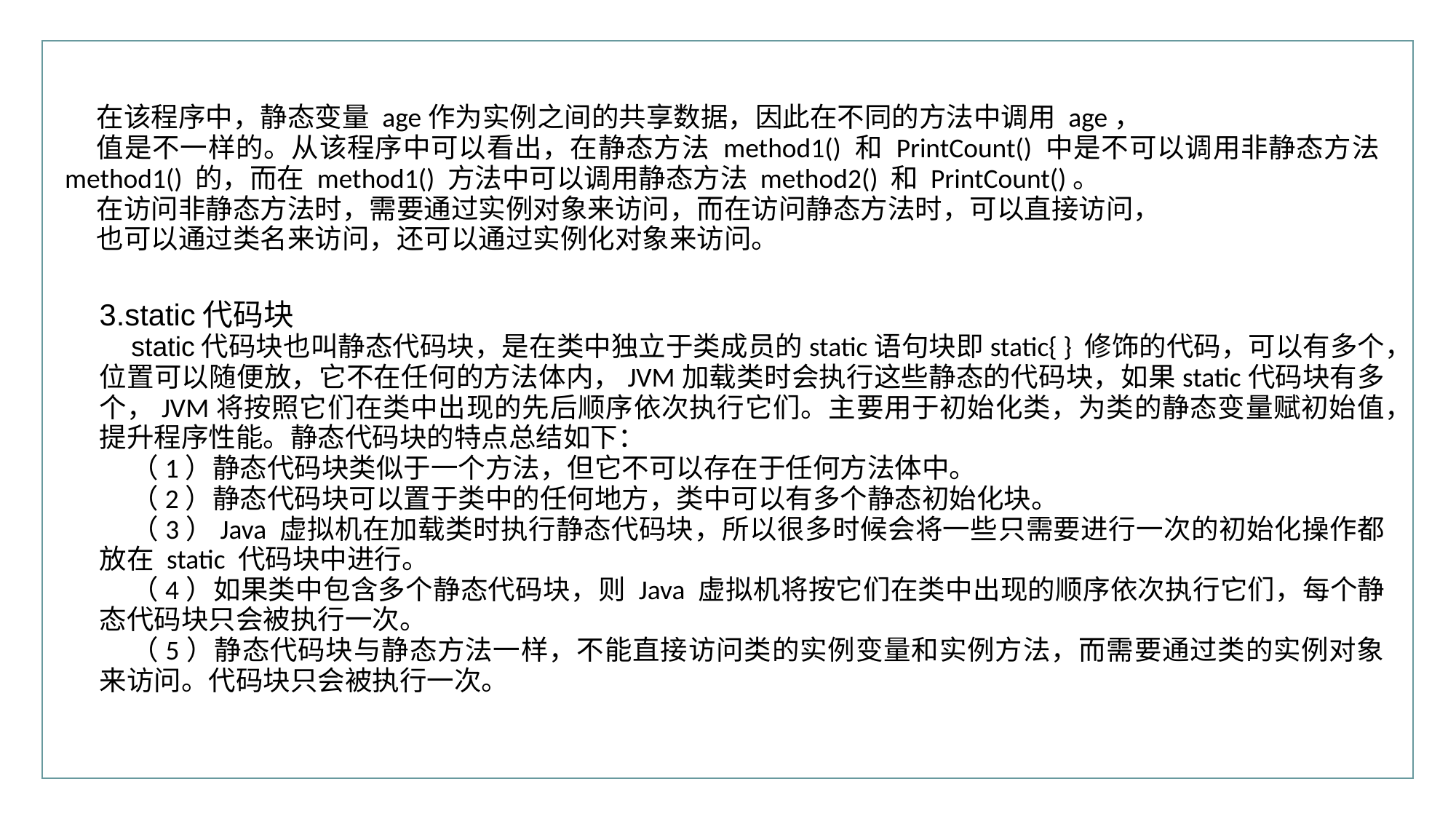

行业PPT模板http://www.XX.com/hangye/

在该程序中，静态变量 age作为实例之间的共享数据，因此在不同的方法中调用 age，
值是不一样的。从该程序中可以看出，在静态方法 method1() 和 PrintCount() 中是不可以调用非静态方法 method1() 的，而在 method1() 方法中可以调用静态方法 method2() 和 PrintCount()。
在访问非静态方法时，需要通过实例对象来访问，而在访问静态方法时，可以直接访问，
也可以通过类名来访问，还可以通过实例化对象来访问。
3.static代码块
static代码块也叫静态代码块，是在类中独立于类成员的static语句块即static{ } 修饰的代码，可以有多个，位置可以随便放，它不在任何的方法体内，JVM加载类时会执行这些静态的代码块，如果static代码块有多个，JVM将按照它们在类中出现的先后顺序依次执行它们。主要用于初始化类，为类的静态变量赋初始值，提升程序性能。静态代码块的特点总结如下：
（1）静态代码块类似于一个方法，但它不可以存在于任何方法体中。
（2）静态代码块可以置于类中的任何地方，类中可以有多个静态初始化块。
（3）Java 虚拟机在加载类时执行静态代码块，所以很多时候会将一些只需要进行一次的初始化操作都放在 static 代码块中进行。
（4）如果类中包含多个静态代码块，则 Java 虚拟机将按它们在类中出现的顺序依次执行它们，每个静态代码块只会被执行一次。
（5）静态代码块与静态方法一样，不能直接访问类的实例变量和实例方法，而需要通过类的实例对象来访问。代码块只会被执行一次。